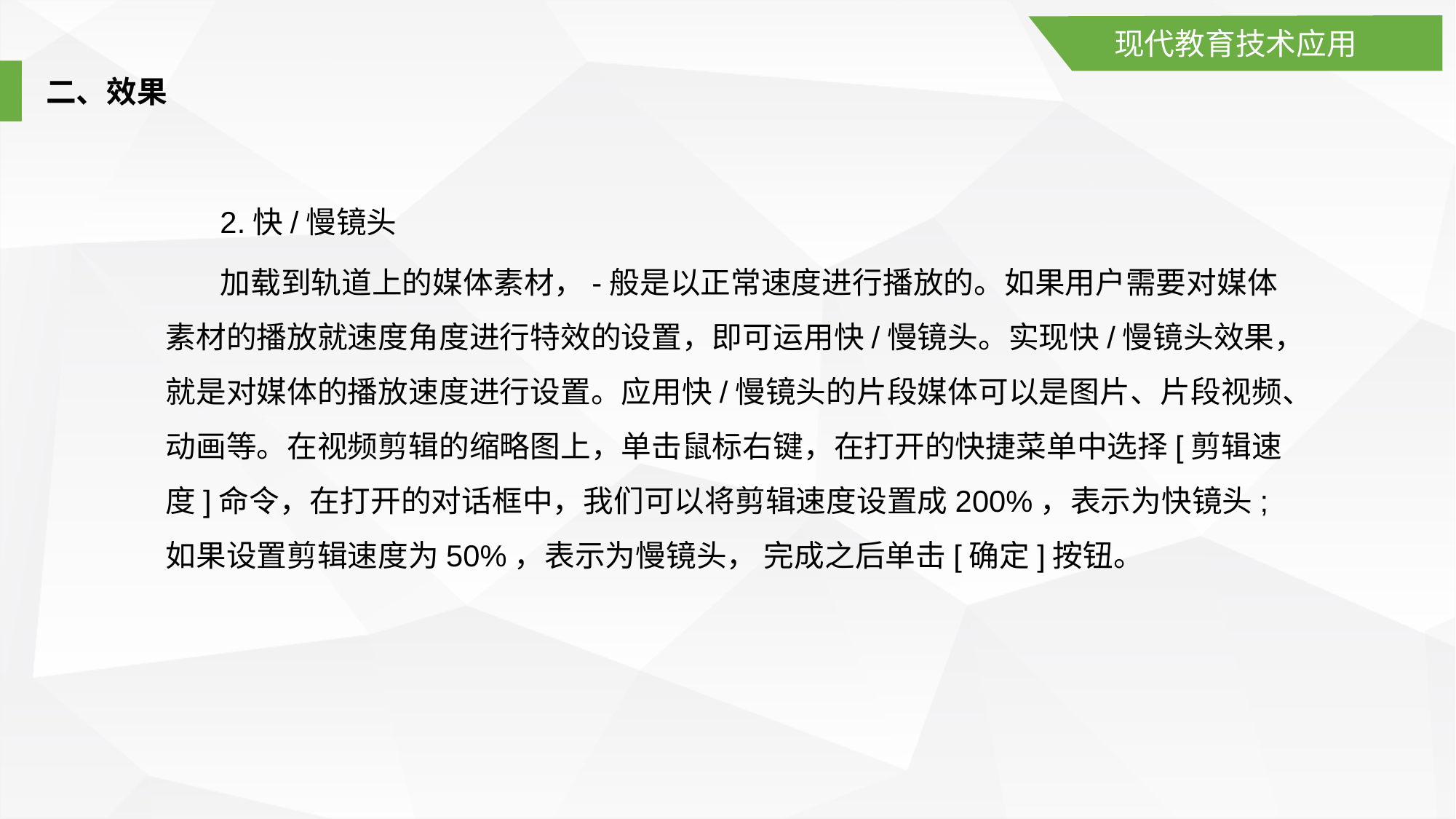

现代教育技术应用

二、效果
2.快/慢镜头
加载到轨道上的媒体素材，-般是以正常速度进行播放的。如果用户需要对媒体素材的播放就速度角度进行特效的设置，即可运用快/慢镜头。实现快/慢镜头效果，就是对媒体的播放速度进行设置。应用快/慢镜头的片段媒体可以是图片、片段视频、动画等。在视频剪辑的缩略图上，单击鼠标右键，在打开的快捷菜单中选择[剪辑速度]命令，在打开的对话框中，我们可以将剪辑速度设置成200%，表示为快镜头;如果设置剪辑速度为50%，表示为慢镜头， 完成之后单击[确定]按钮。